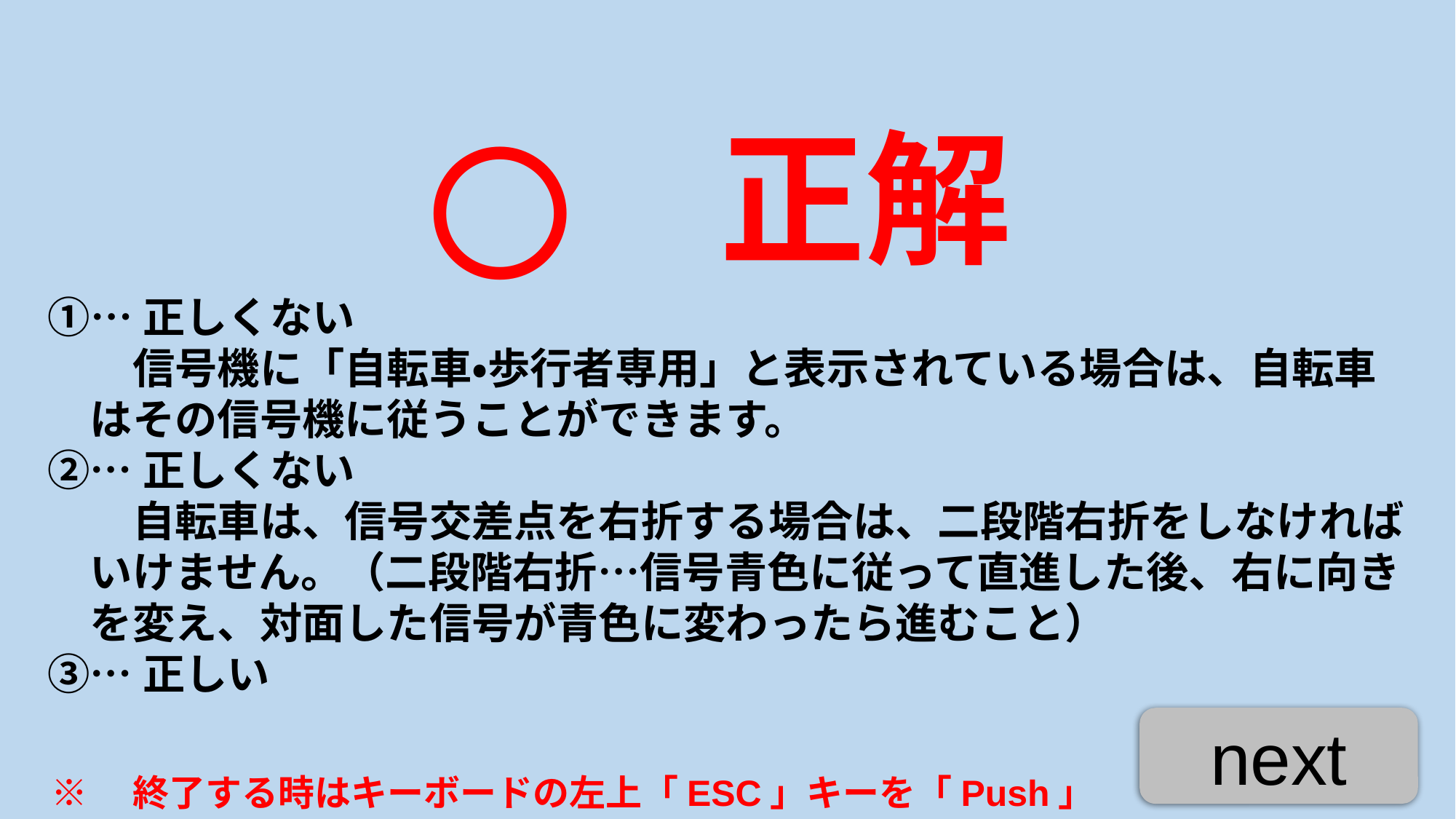

正解
○
①…正しくない
　　信号機に「自転車・歩行者専用」と表示されている場合は、自転車
　はその信号機に従うことができます。
②…正しくない
　　自転車は、信号交差点を右折する場合は、二段階右折をしなければ
　いけません。（二段階右折…信号青色に従って直進した後、右に向き
　を変え、対面した信号が青色に変わったら進むこと）
③…正しい
next
※　終了する時はキーボードの左上「ESC」キーを「Push」